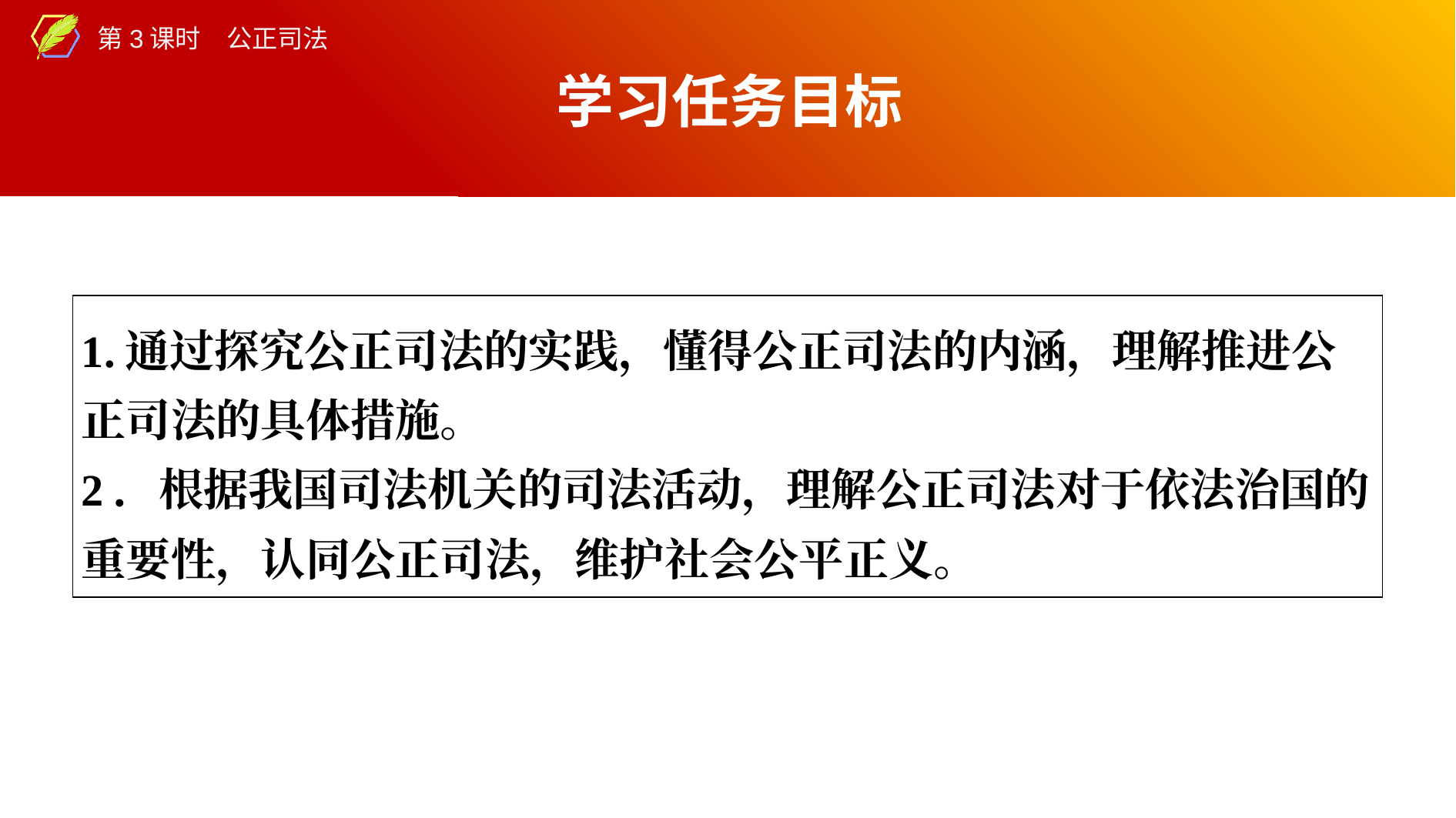

学习任务目标
| 1.通过探究公正司法的实践，懂得公正司法的内涵，理解推进公正司法的具体措施。 2．根据我国司法机关的司法活动，理解公正司法对于依法治国的重要性，认同公正司法，维护社会公平正义。 |
| --- |